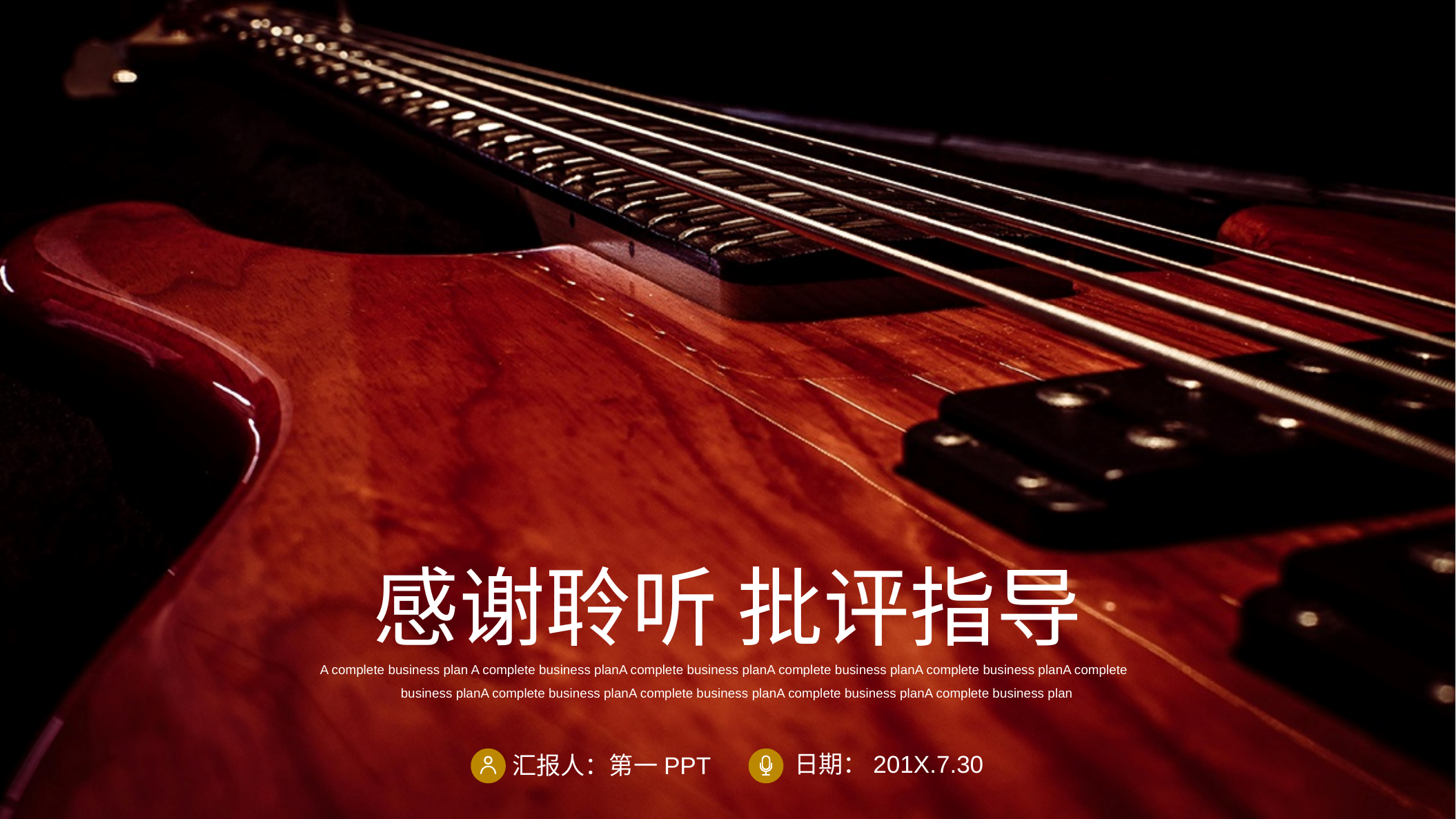

感谢聆听 批评指导
A complete business plan A complete business planA complete business planA complete business planA complete business planA complete business planA complete business planA complete business planA complete business planA complete business plan
日期：201X.7.30
汇报人：第一PPT